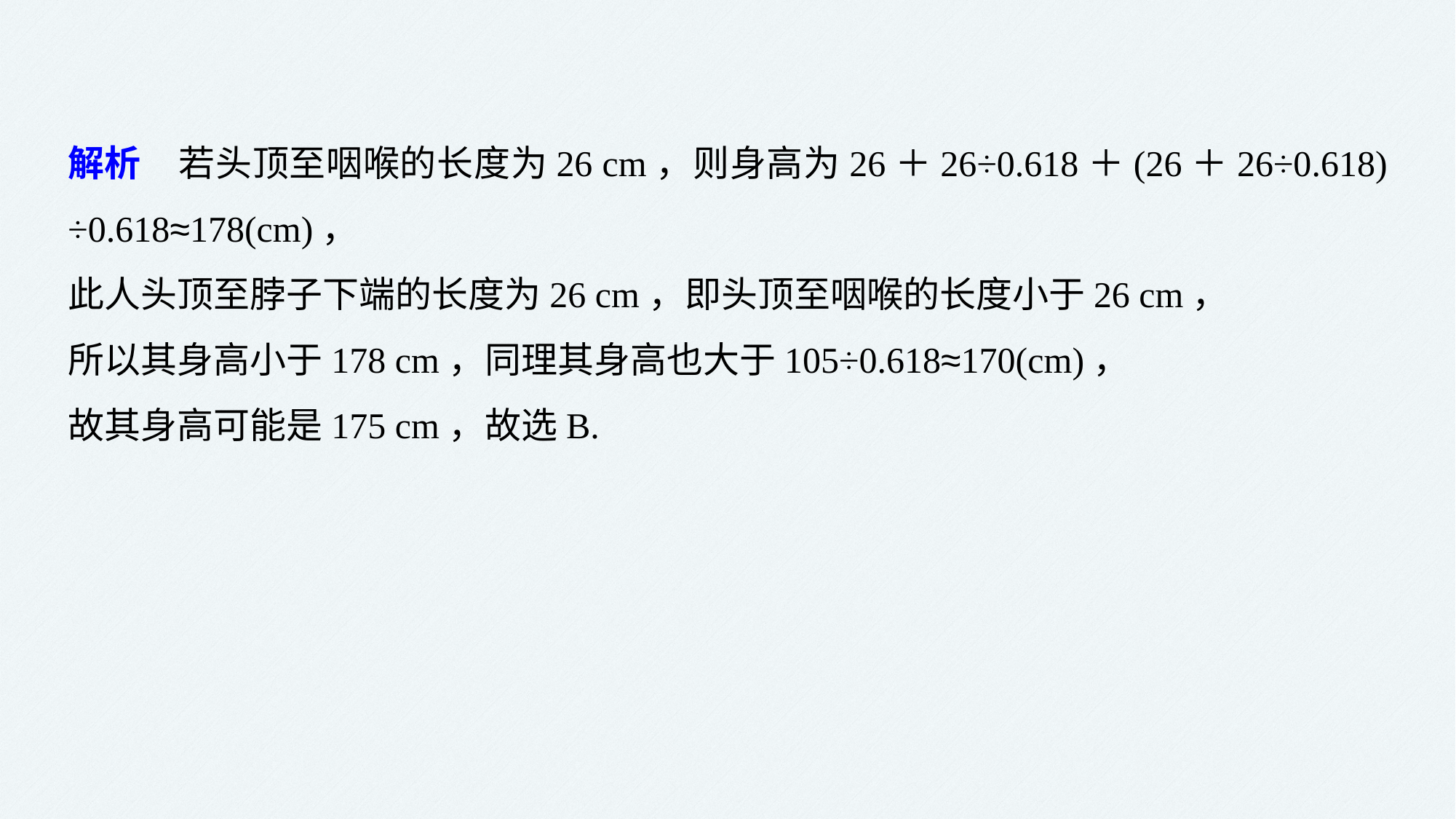

解析　若头顶至咽喉的长度为26 cm，则身高为26＋26÷0.618＋(26＋26÷0.618) ÷0.618≈178(cm)，
此人头顶至脖子下端的长度为26 cm，即头顶至咽喉的长度小于26 cm，
所以其身高小于178 cm，同理其身高也大于105÷0.618≈170(cm)，
故其身高可能是175 cm，故选B.